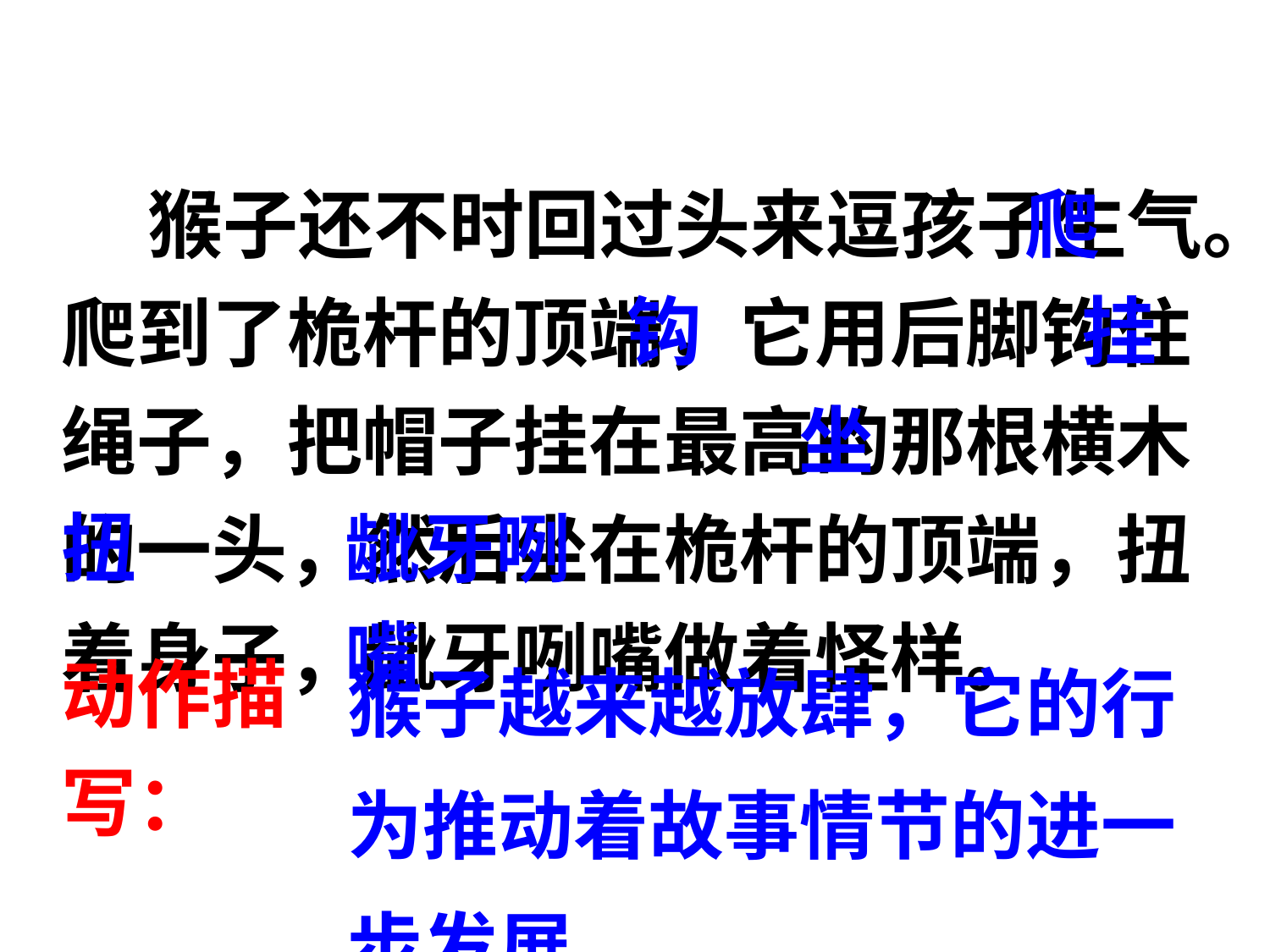

爬
    猴子还不时回过头来逗孩子生气。爬到了桅杆的顶端，它用后脚钩住绳子，把帽子挂在最高的那根横木的一头，然后坐在桅杆的顶端，扭着身子，龇牙咧嘴做着怪样。
钩
挂
坐
扭
龇牙咧嘴
猴子越来越放肆，它的行为推动着故事情节的进一步发展。
动作描写：